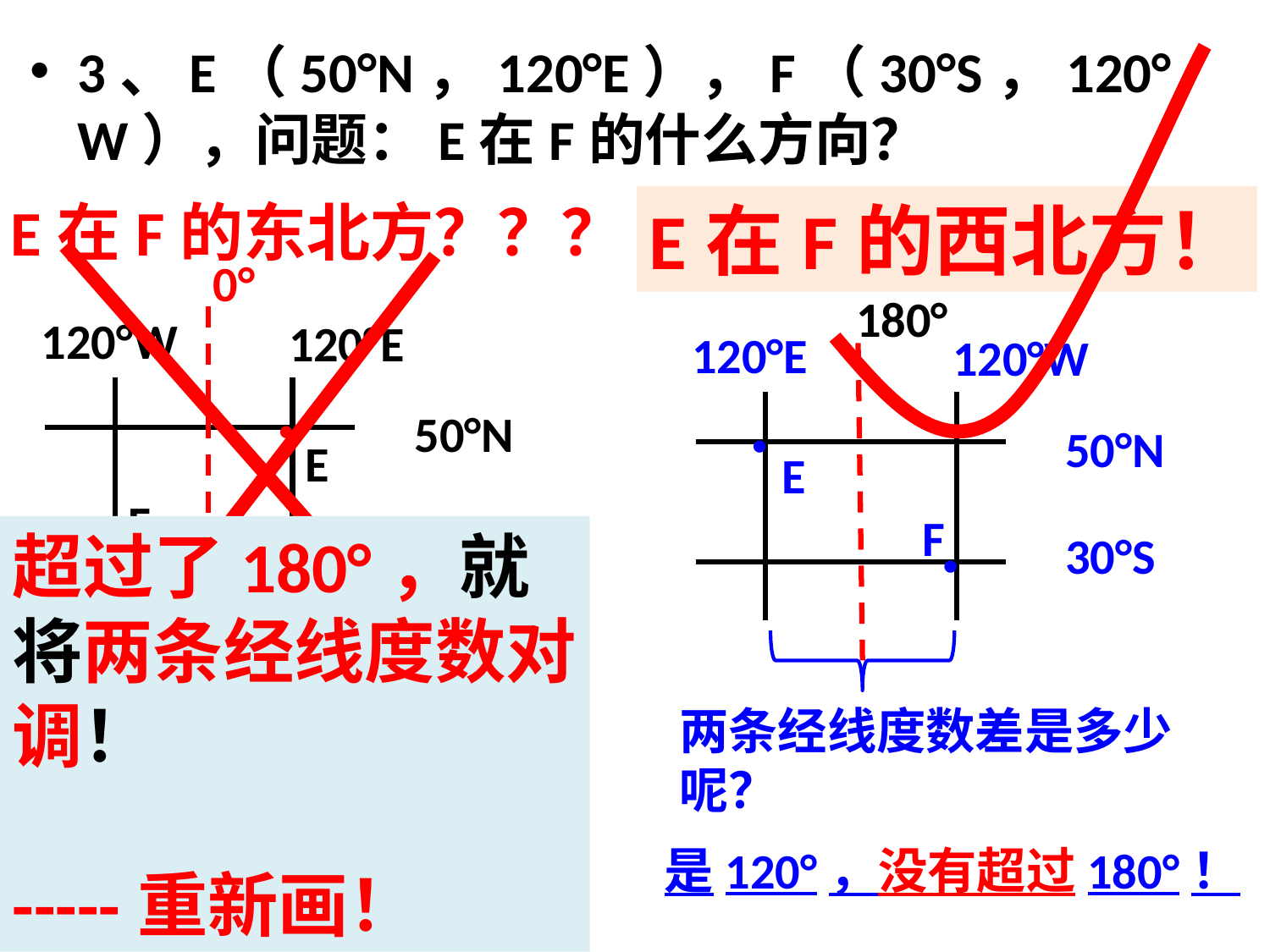

3、E（50°N，120°E），F（30°S，120°W），问题：E在F的什么方向？

E在F的东北方？？？
E在F的西北方！

0°

180°
120°W
120°E
120°E
120°W
50°N
●
50°N
●
E
E
F
F
30°S
超过了180°，就将两条经线度数对调！

-----重新画！
30°S
●
●

两条经线度数差是多少呢？
两条经线度数差是多少呢？
是120°，没有超过180°！
是240°，超过了180°！